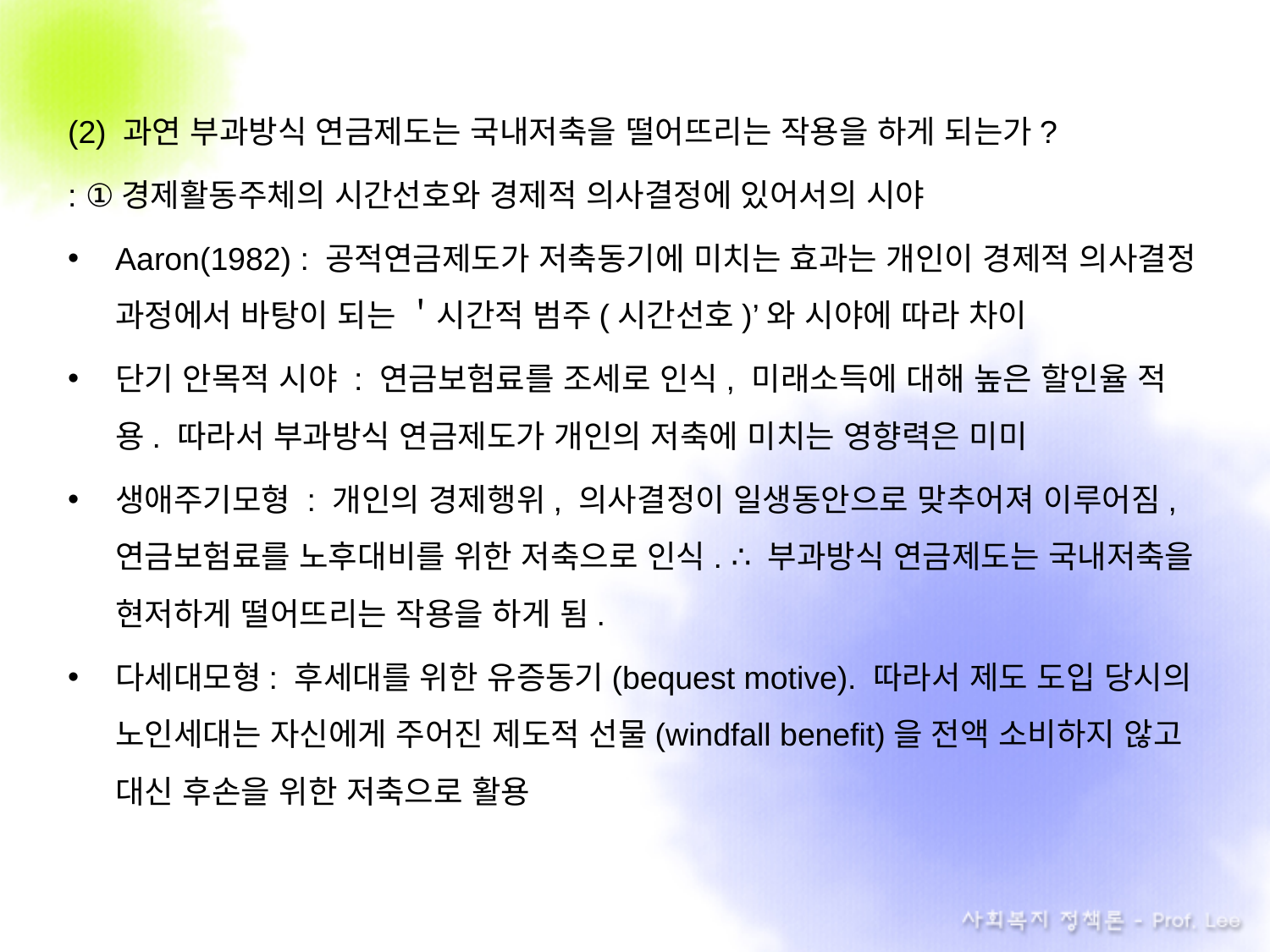

(2) 과연 부과방식 연금제도는 국내저축을 떨어뜨리는 작용을 하게 되는가?
: ①경제활동주체의 시간선호와 경제적 의사결정에 있어서의 시야
Aaron(1982) : 공적연금제도가 저축동기에 미치는 효과는 개인이 경제적 의사결정 과정에서 바탕이 되는 ＇시간적 범주(시간선호)’와 시야에 따라 차이
단기 안목적 시야 : 연금보험료를 조세로 인식, 미래소득에 대해 높은 할인율 적용. 따라서 부과방식 연금제도가 개인의 저축에 미치는 영향력은 미미
생애주기모형 : 개인의 경제행위, 의사결정이 일생동안으로 맞추어져 이루어짐, 연금보험료를 노후대비를 위한 저축으로 인식. ∴ 부과방식 연금제도는 국내저축을 현저하게 떨어뜨리는 작용을 하게 됨.
다세대모형: 후세대를 위한 유증동기(bequest motive). 따라서 제도 도입 당시의 노인세대는 자신에게 주어진 제도적 선물(windfall benefit)을 전액 소비하지 않고 대신 후손을 위한 저축으로 활용